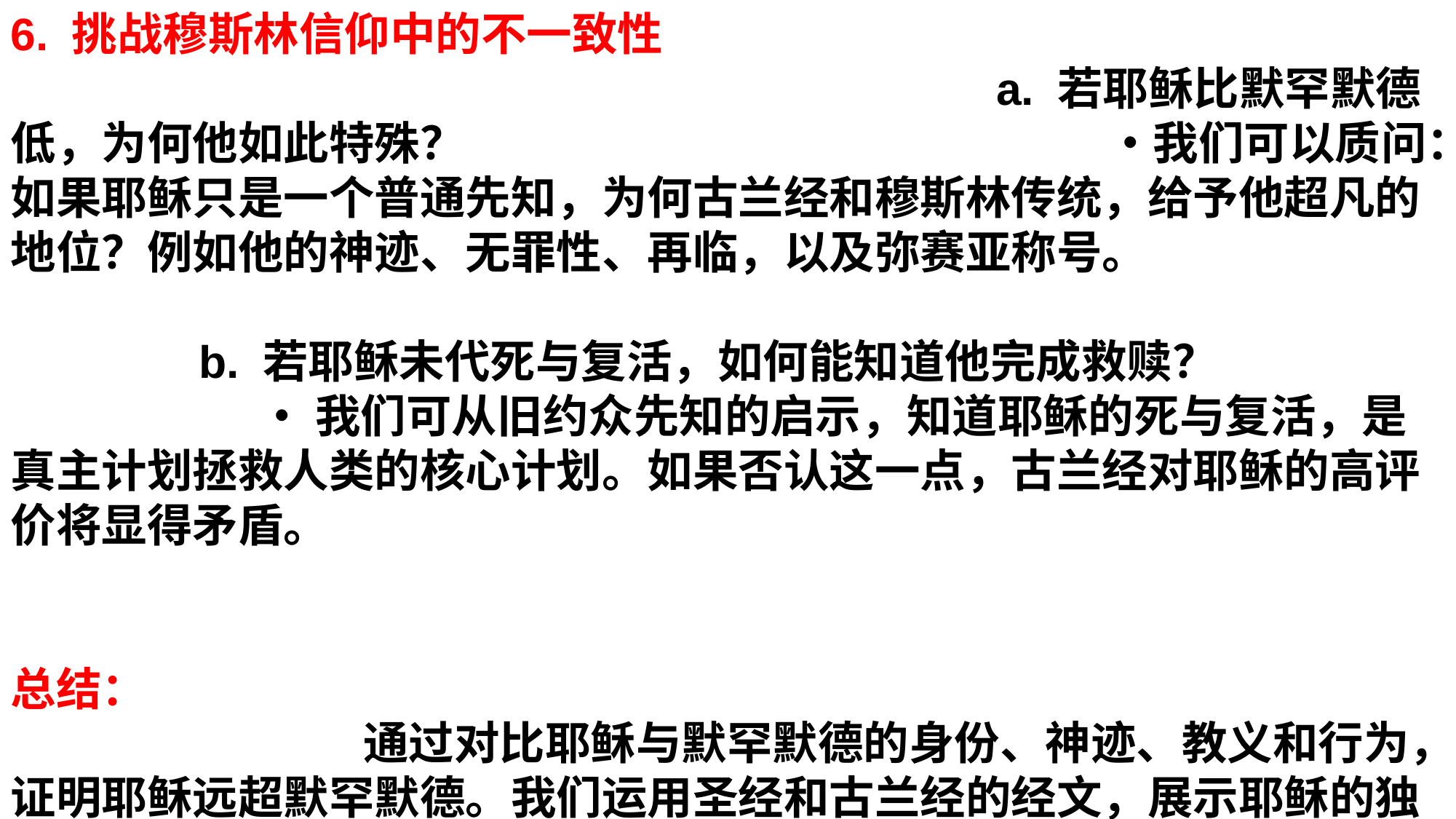

6. 挑战穆斯林信仰中的不一致性                                                                                                                                                                          a. 若耶稣比默罕默德低，为何他如此特殊？                                                              •我们可以质问：如果耶稣只是一个普通先知，为何古兰经和穆斯林传统，给予他超凡的地位？例如他的神迹、无罪性、再临，以及弥赛亚称号。
                                                                                                                                  b. 若耶稣未代死与复活，如何能知道他完成救赎？                                              • 我们可从旧约众先知的启示，知道耶稣的死与复活，是真主计划拯救人类的核心计划。如果否认这一点，古兰经对耶稣的高评价将显得矛盾。

总结：                                                                                                                                                                通过对比耶稣与默罕默德的身份、神迹、教义和行为，证明耶稣远超默罕默德。我们运用圣经和古兰经的经文，展示耶稣的独特性和神性，并挑战穆斯林重新审视耶稣的真正身份。这都一再指出，耶稣不仅是穆斯林所承认的伟大先知，更是救主和神子，远远超默罕默德的角色和使命